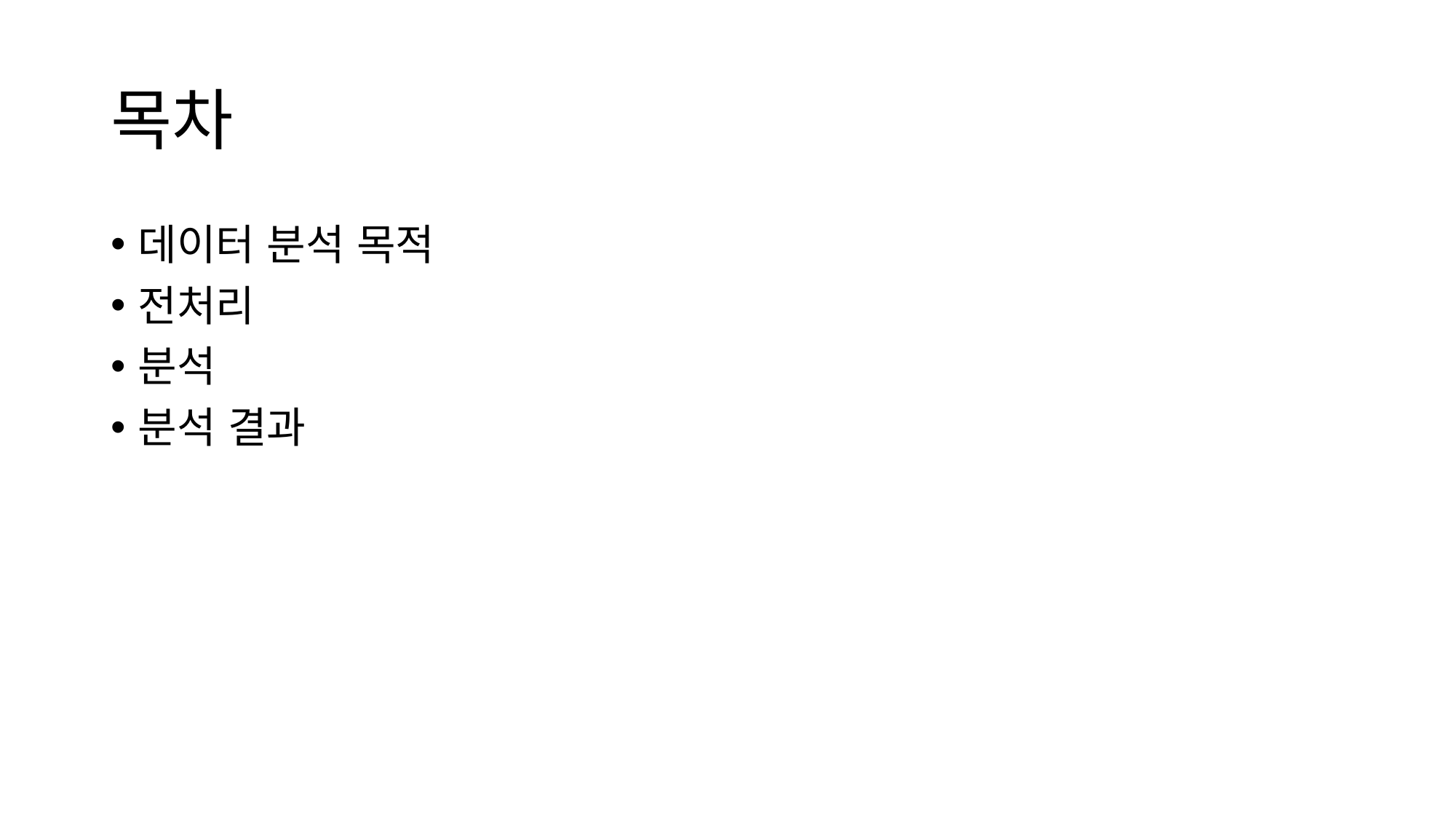

# 목차
데이터 분석 목적
전처리
분석
분석 결과